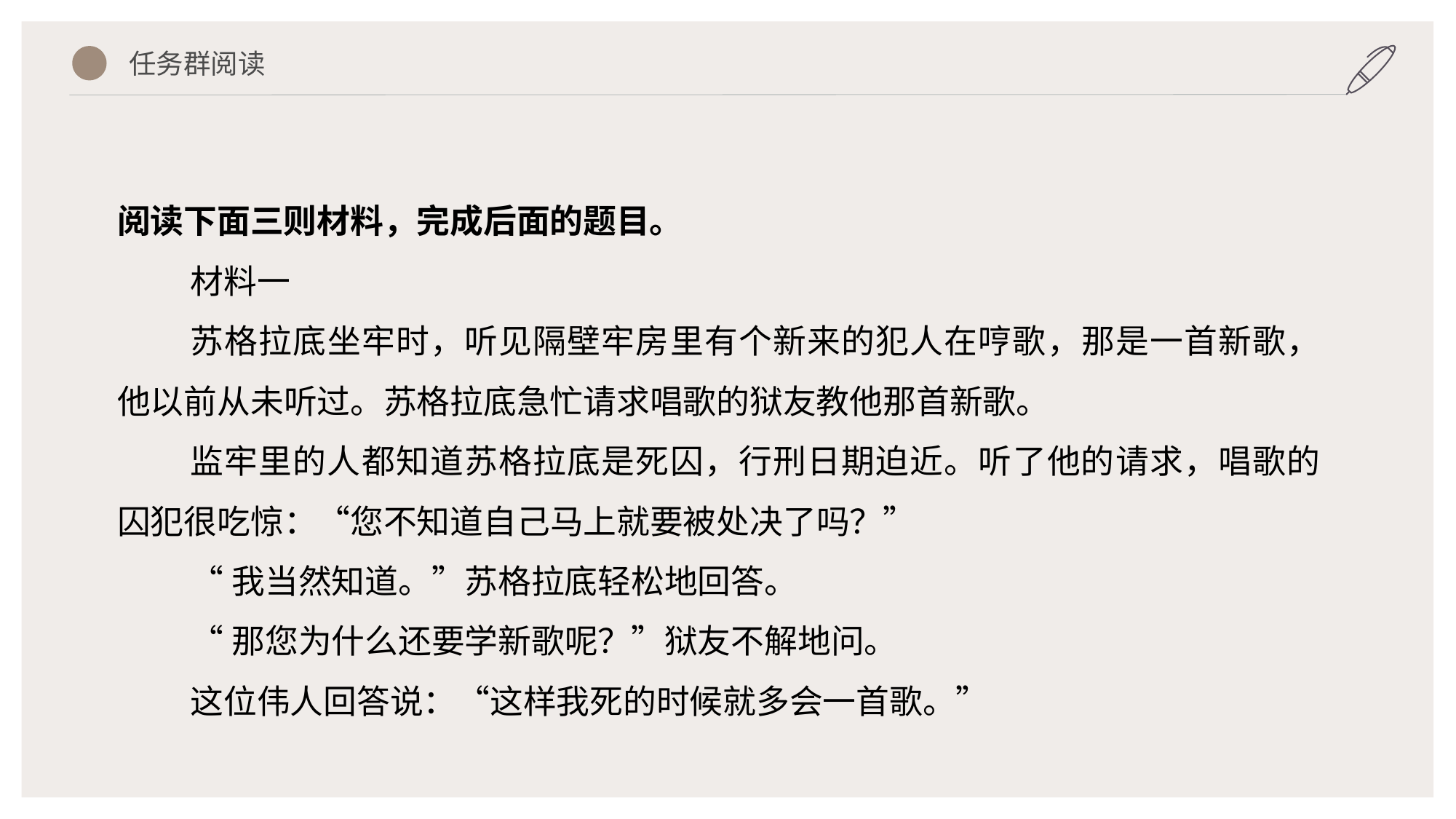

任务群阅读

阅读下面三则材料，完成后面的题目。
材料一
苏格拉底坐牢时，听见隔壁牢房里有个新来的犯人在哼歌，那是一首新歌，他以前从未听过。苏格拉底急忙请求唱歌的狱友教他那首新歌。
监牢里的人都知道苏格拉底是死囚，行刑日期迫近。听了他的请求，唱歌的囚犯很吃惊：“您不知道自己马上就要被处决了吗？”
“我当然知道。”苏格拉底轻松地回答。
“那您为什么还要学新歌呢？”狱友不解地问。
这位伟人回答说：“这样我死的时候就多会一首歌。”